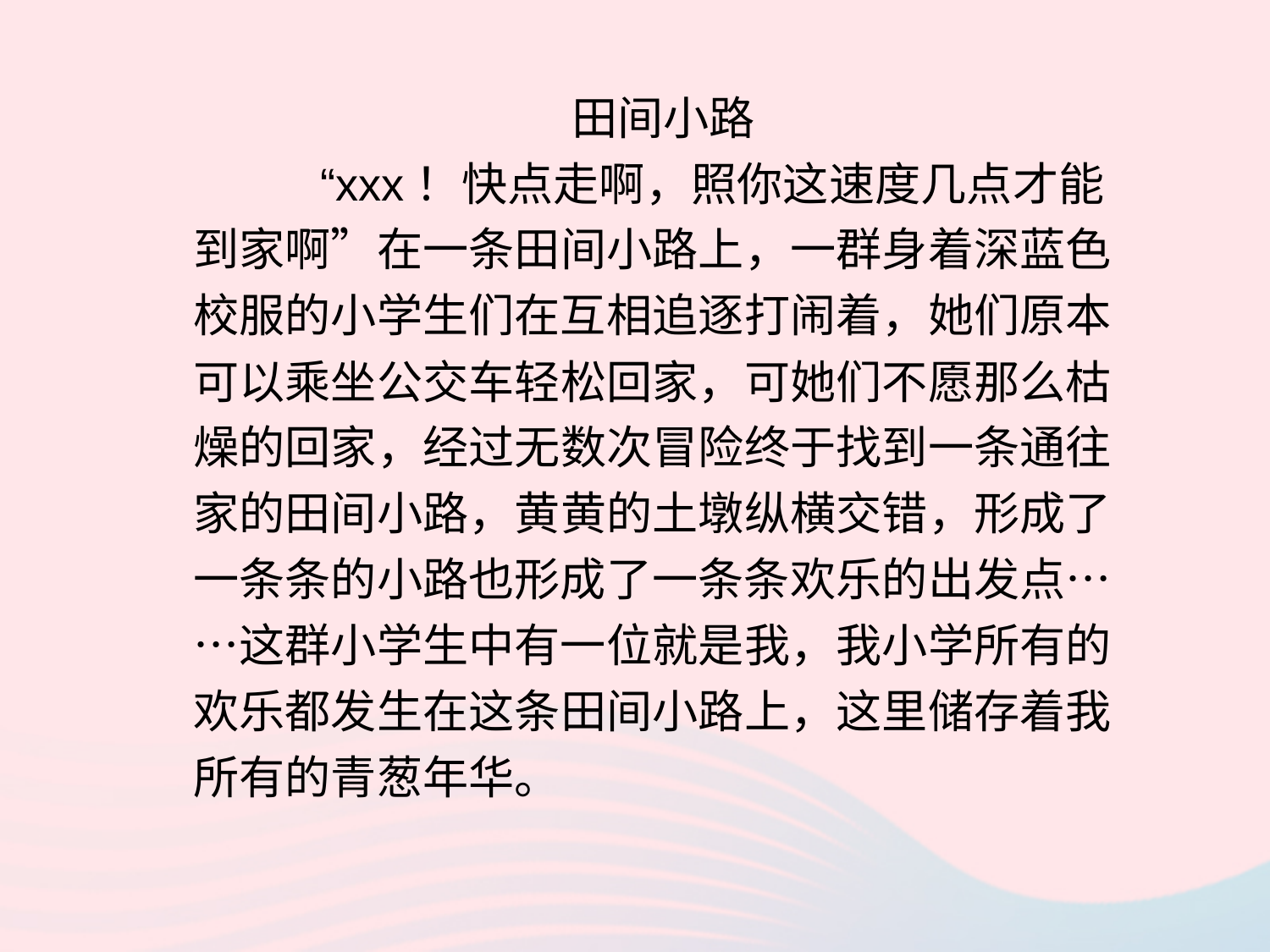

田间小路
	“xxx！快点走啊，照你这速度几点才能到家啊”在一条田间小路上，一群身着深蓝色校服的小学生们在互相追逐打闹着，她们原本可以乘坐公交车轻松回家，可她们不愿那么枯燥的回家，经过无数次冒险终于找到一条通往家的田间小路，黄黄的土墩纵横交错，形成了一条条的小路也形成了一条条欢乐的出发点……这群小学生中有一位就是我，我小学所有的欢乐都发生在这条田间小路上，这里储存着我所有的青葱年华。